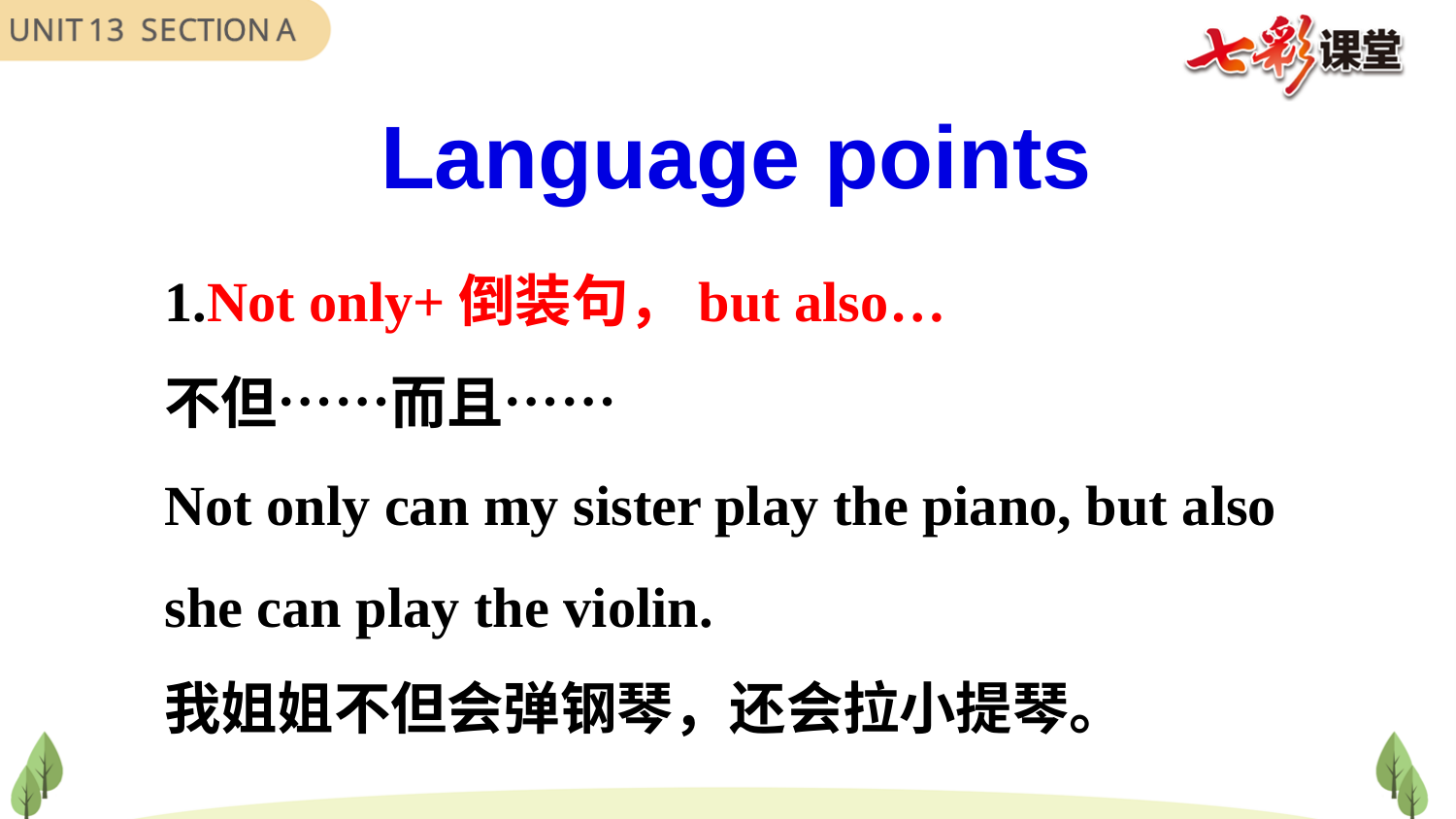

Language points
1.Not only+倒装句，but also…
不但……而且……
Not only can my sister play the piano, but also she can play the violin.
我姐姐不但会弹钢琴，还会拉小提琴。